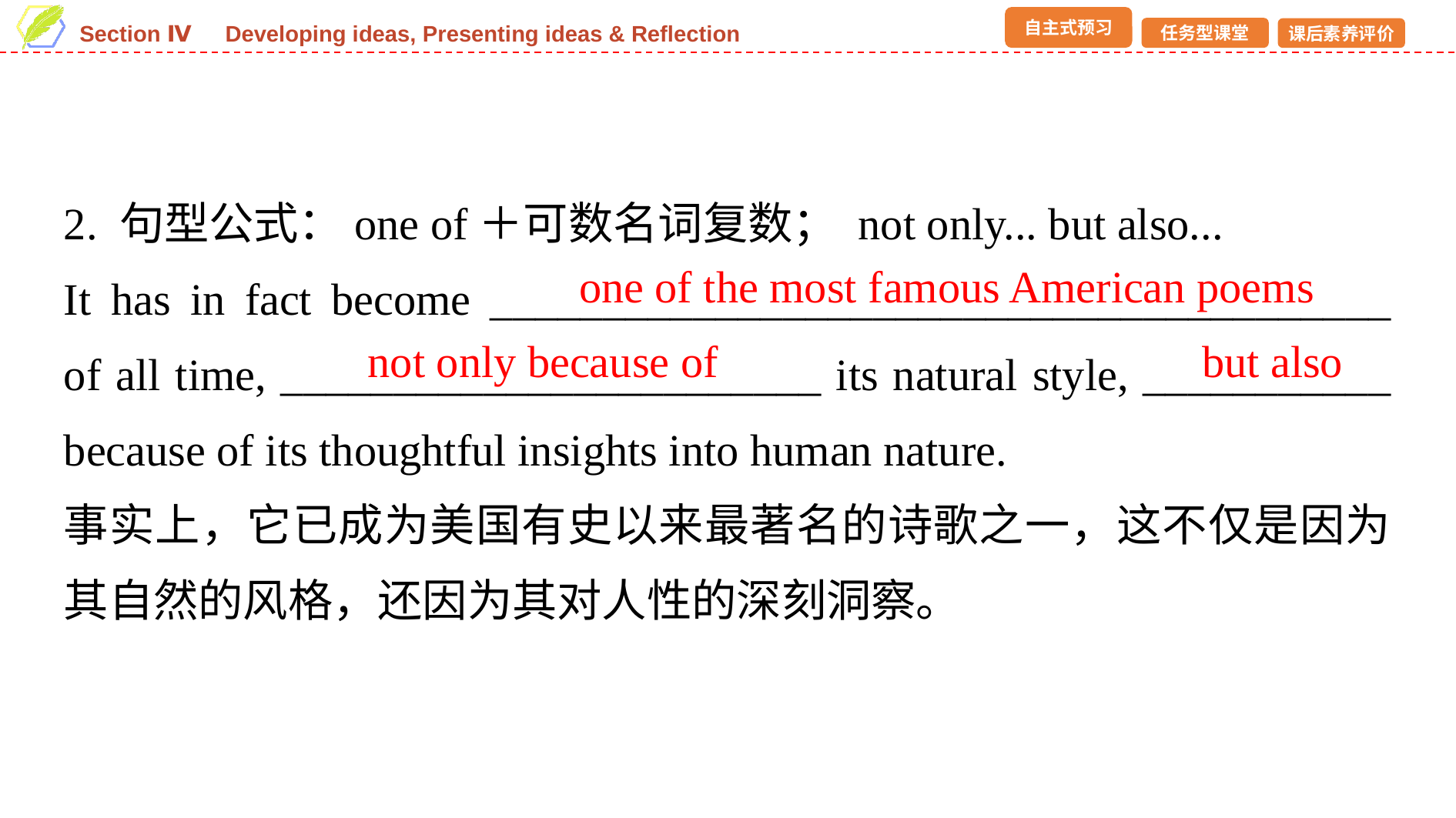

2. 句型公式：one of＋可数名词复数； not only... but also...
It has in fact become ________________________________________ of all time, ________________________ its natural style, ___________ because of its thoughtful insights into human nature.
事实上，它已成为美国有史以来最著名的诗歌之一，这不仅是因为其自然的风格，还因为其对人性的深刻洞察。
one of the most famous American poems
not only because of
but also